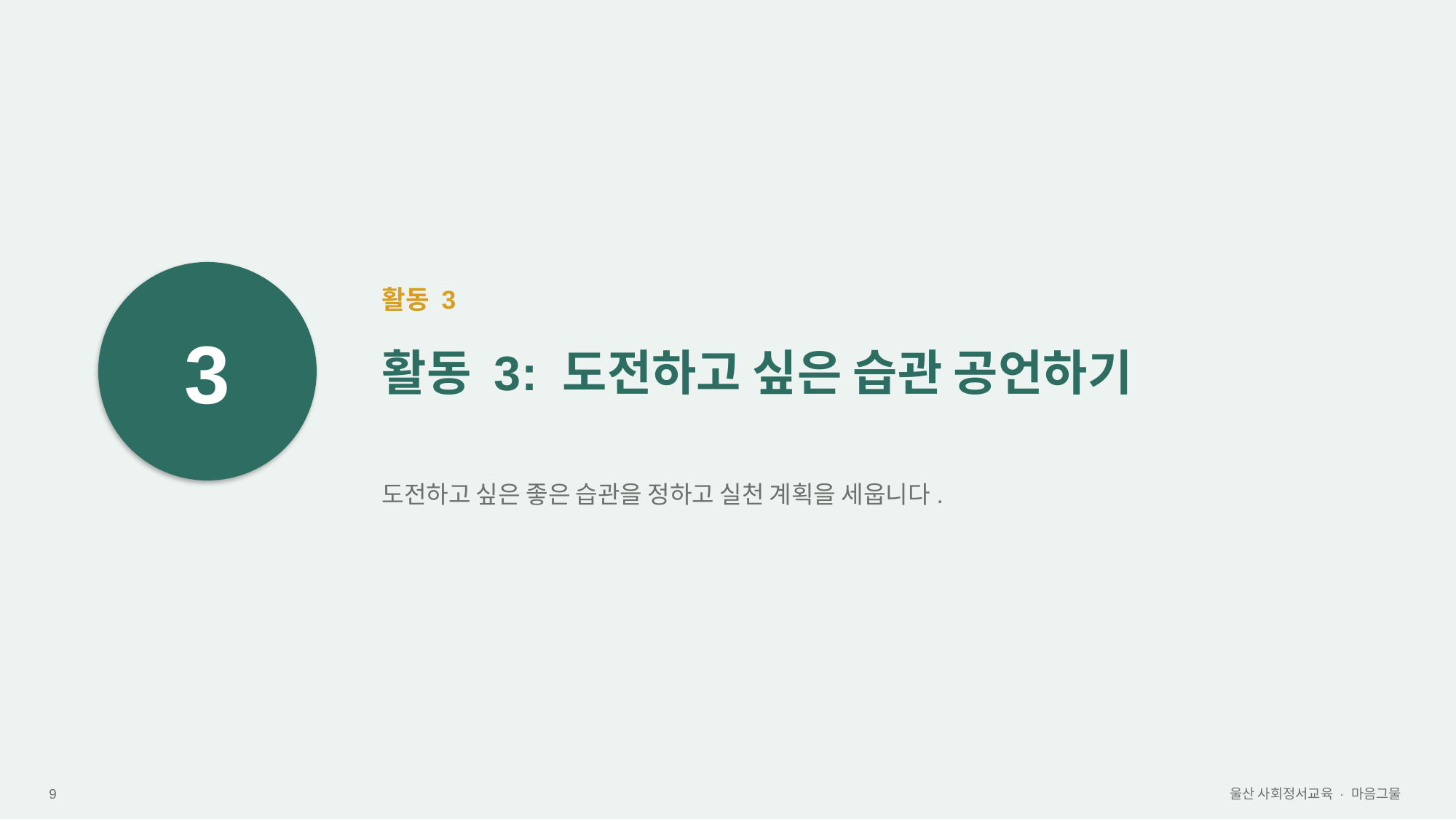

3
활동 3
활동 3: 도전하고 싶은 습관 공언하기
도전하고 싶은 좋은 습관을 정하고 실천 계획을 세웁니다.
9
울산 사회정서교육 · 마음그물